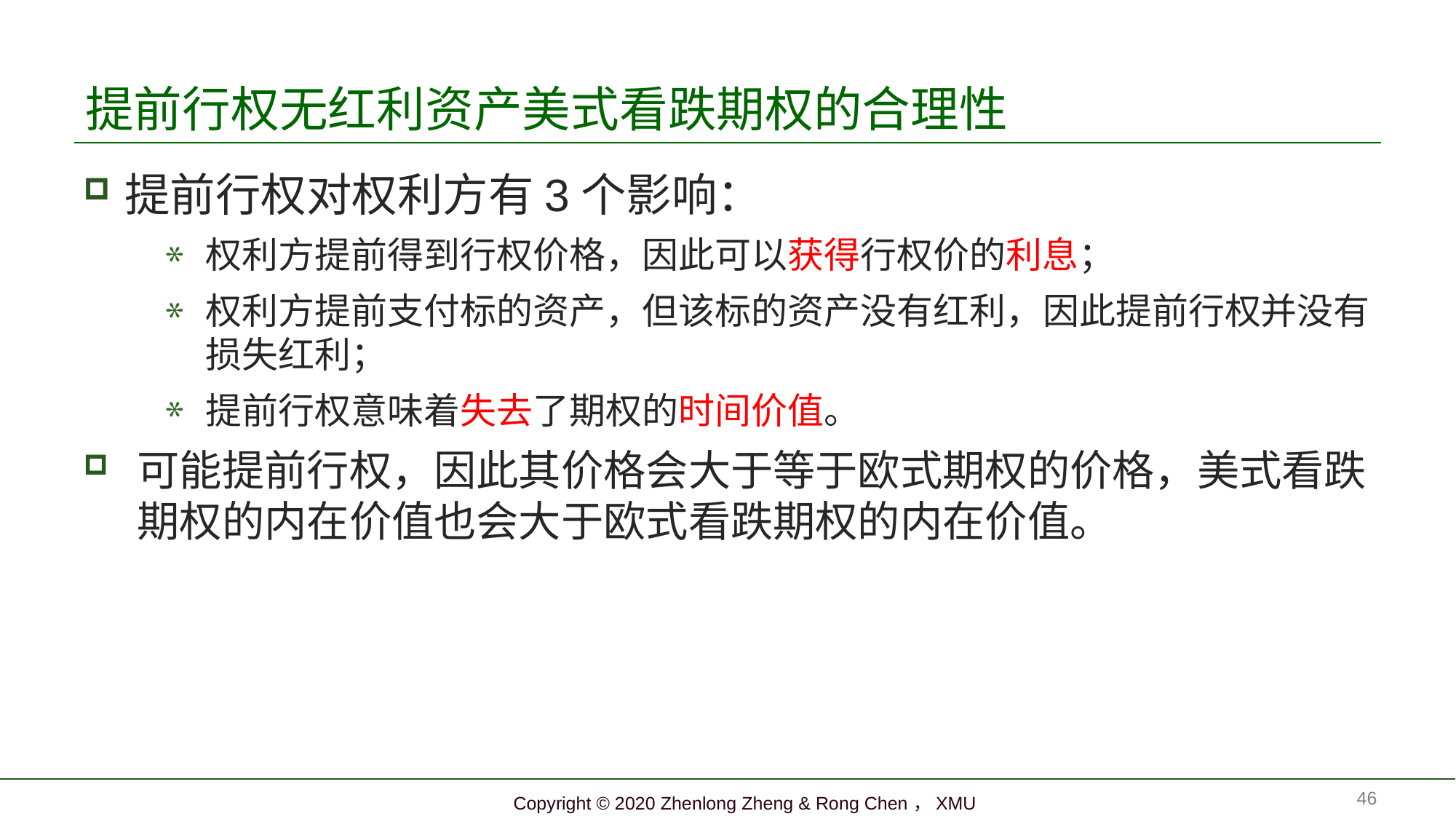

# 提前行权无红利资产美式看跌期权的合理性
提前行权对权利方有3个影响：
权利方提前得到行权价格，因此可以获得行权价的利息；
权利方提前支付标的资产，但该标的资产没有红利，因此提前行权并没有损失红利；
提前行权意味着失去了期权的时间价值。
可能提前行权，因此其价格会大于等于欧式期权的价格，美式看跌期权的内在价值也会大于欧式看跌期权的内在价值。
46